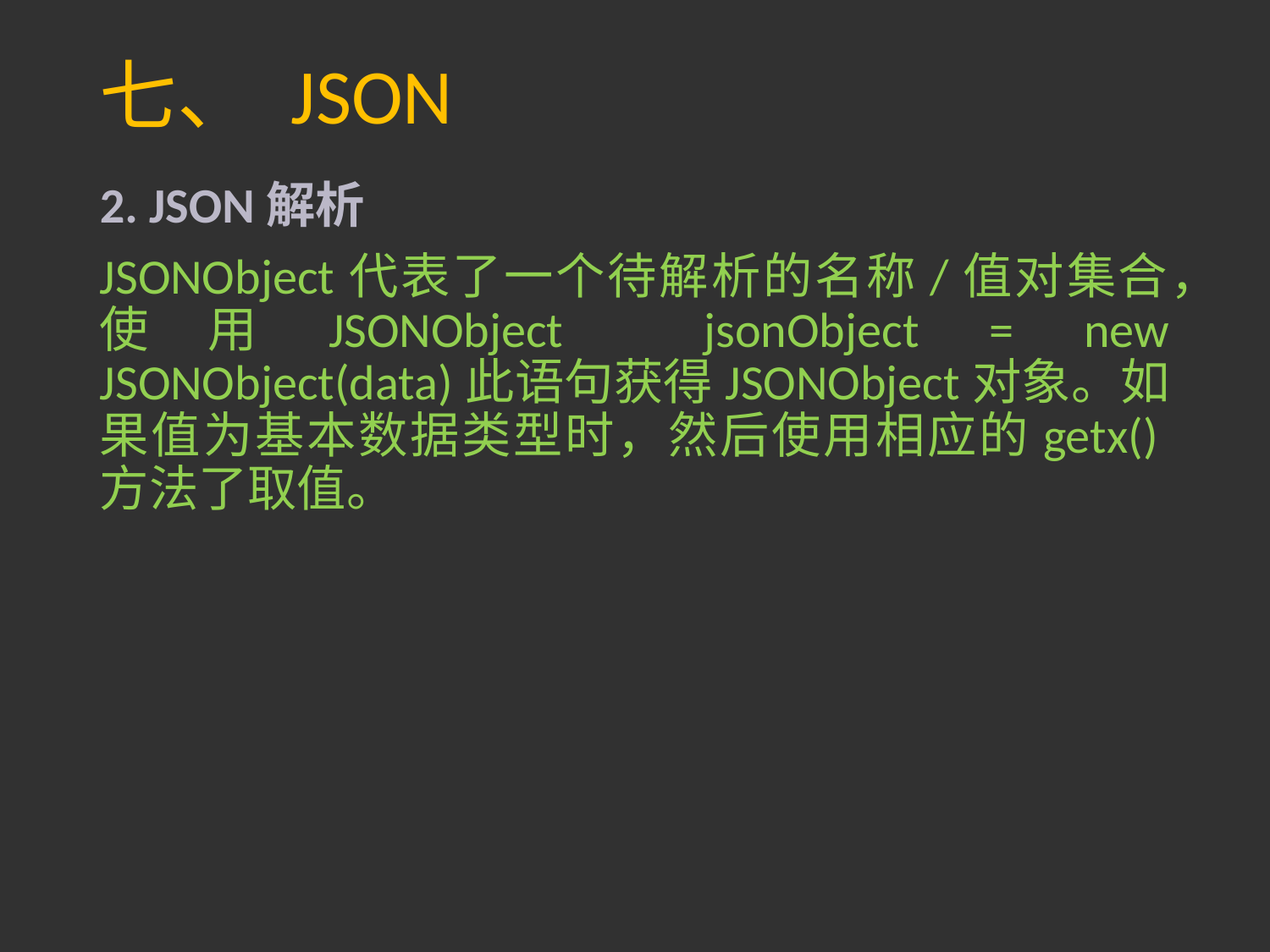

# 七、 JSON
2. JSON解析
JSONObject代表了一个待解析的名称/值对集合，使用JSONObject  jsonObject = new JSONObject(data)此语句获得JSONObject对象。如果值为基本数据类型时，然后使用相应的getx()方法了取值。